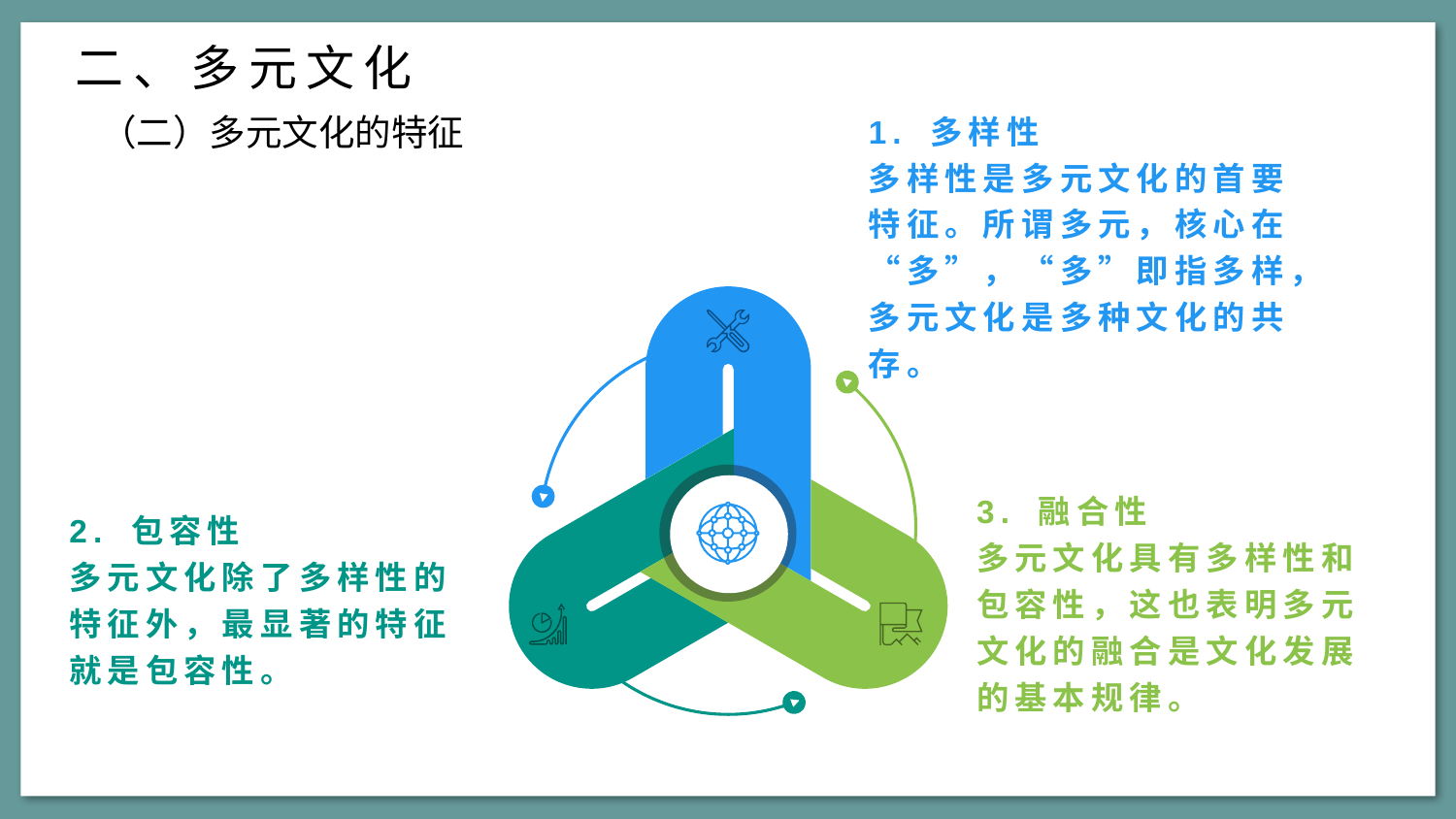

二、多元文化
1. 多样性
多样性是多元文化的首要特征。所谓多元，核心在“多”，“多”即指多样，多元文化是多种文化的共存。
（二）多元文化的特征

2. 包容性
多元文化除了多样性的特征外，最显著的特征就是包容性。

3. 融合性
多元文化具有多样性和包容性，这也表明多元文化的融合是文化发展的基本规律。